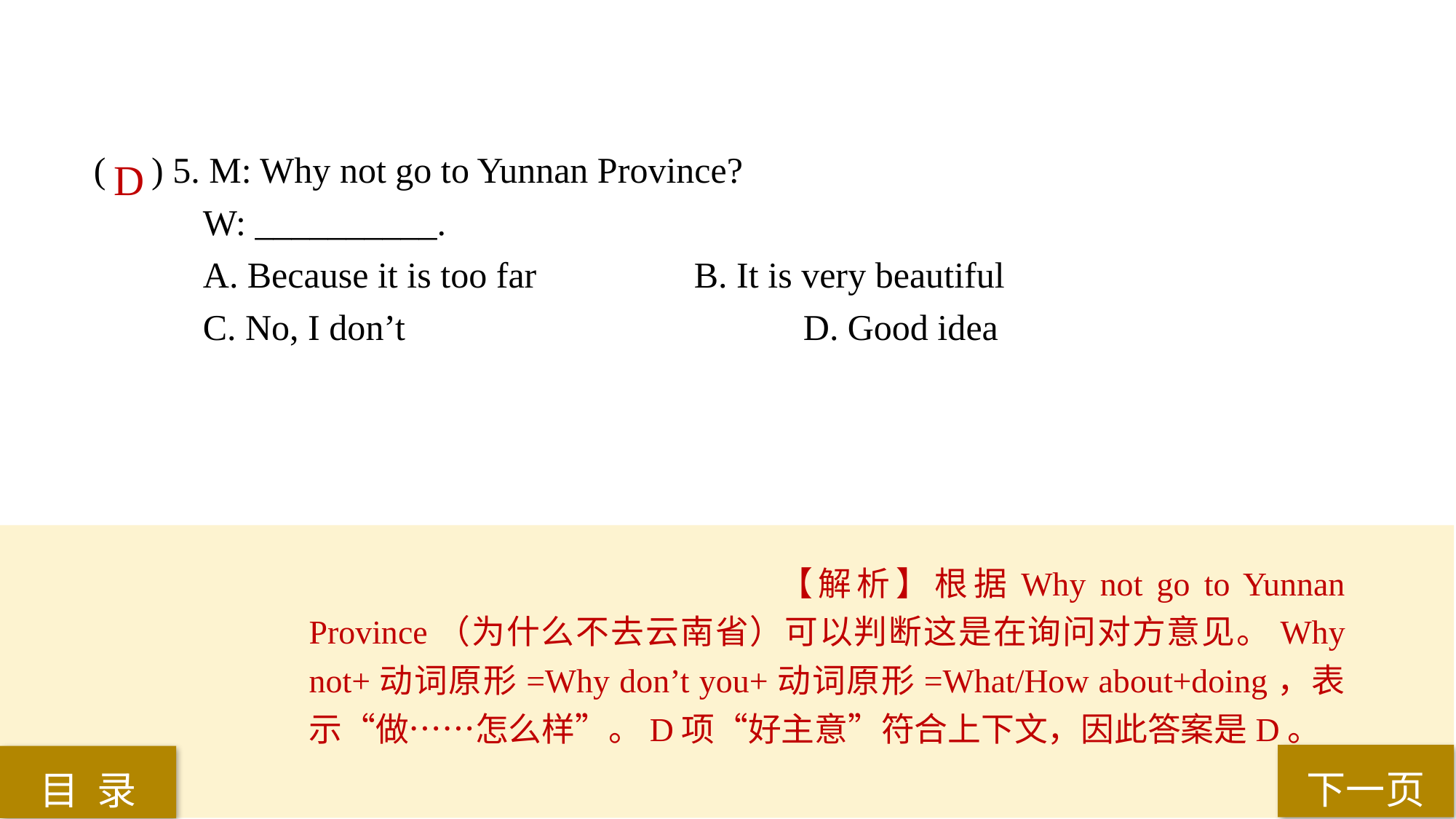

(     ) 5. M: Why not go to Yunnan Province?
W: __________.
A. Because it is too far 		B. It is very beautiful
C. No, I don’t				D. Good idea
D
【解析】根据Why not go to Yunnan Province（为什么不去云南省）可以判断这是在询问对方意见。Why not+动词原形=Why don’t you+动词原形=What/How about+doing，表示“做……怎么样”。D项“好主意”符合上下文，因此答案是D。